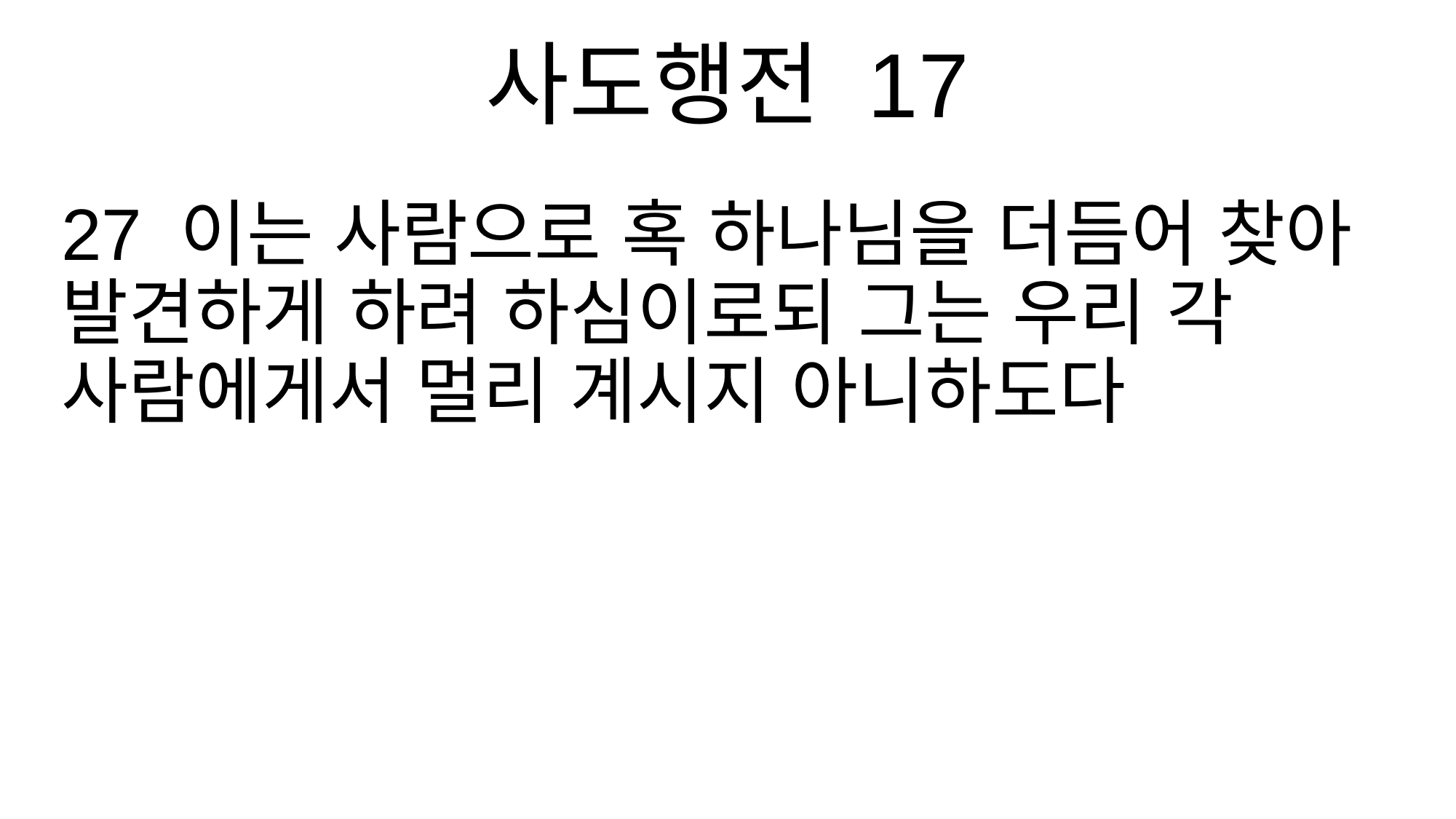

사도행전 17
27 이는 사람으로 혹 하나님을 더듬어 찾아 발견하게 하려 하심이로되 그는 우리 각 사람에게서 멀리 계시지 아니하도다